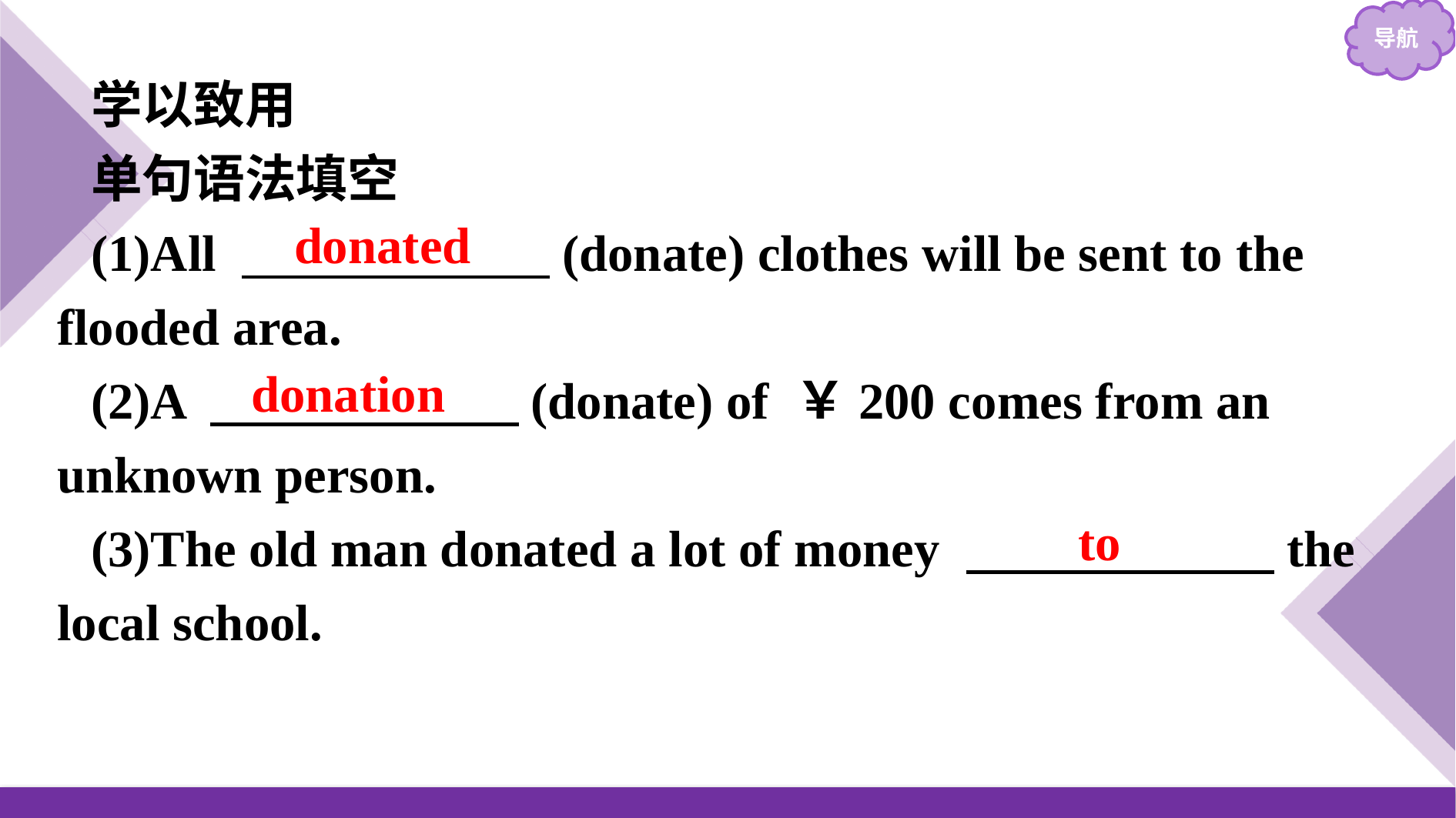

学以致用
单句语法填空
(1)All 　　　　　　(donate) clothes will be sent to the flooded area.
(2)A 　　　　　　(donate) of ￥200 comes from an unknown person.
(3)The old man donated a lot of money 　　　　　　the local school.
donated
donation
to